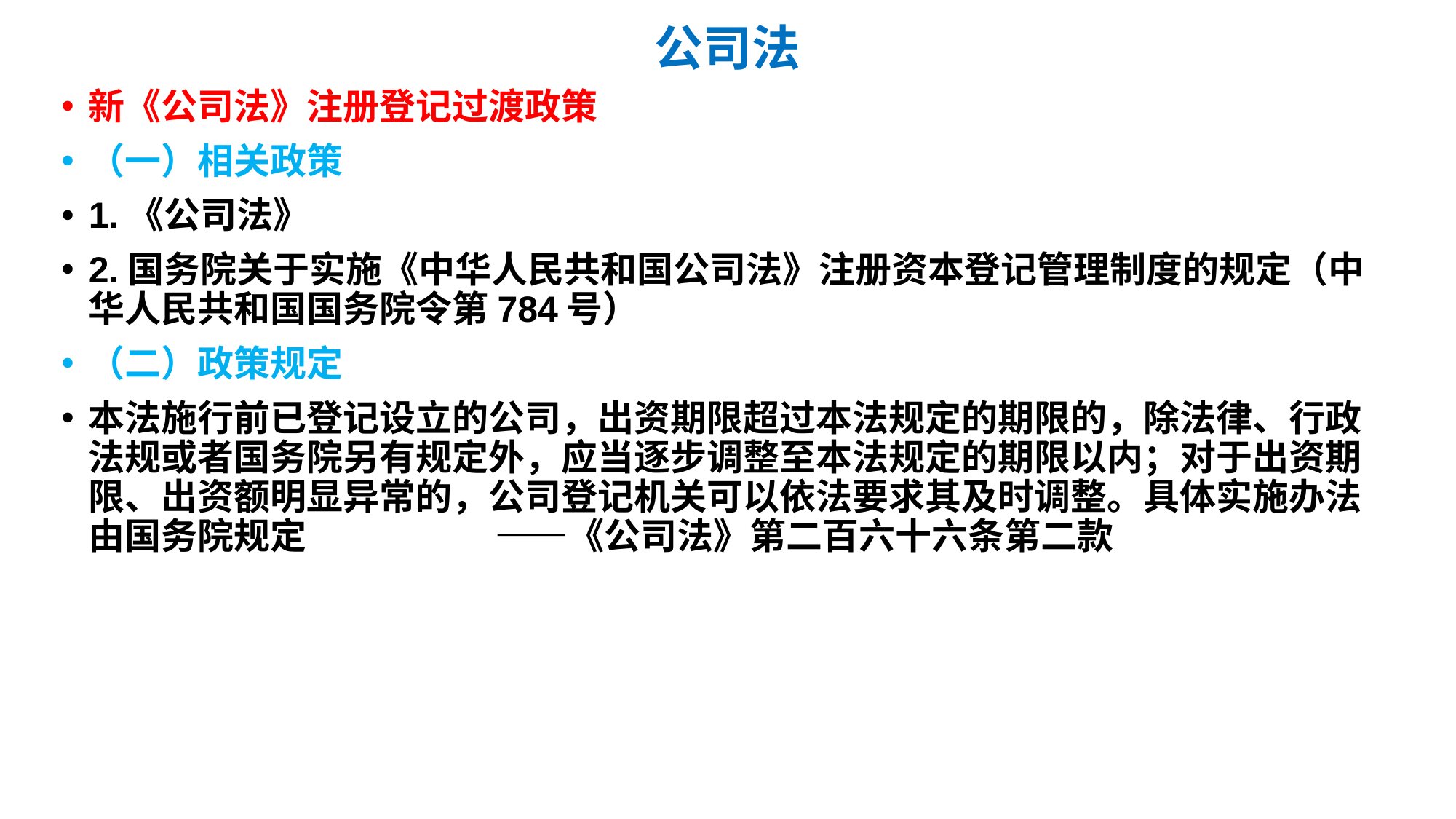

# 公司法
新《公司法》注册登记过渡政策
（一）相关政策
1.《公司法》
2.国务院关于实施《中华人民共和国公司法》注册资本登记管理制度的规定（中华人民共和国国务院令第784号）
（二）政策规定
本法施行前已登记设立的公司，出资期限超过本法规定的期限的，除法律、行政法规或者国务院另有规定外，应当逐步调整至本法规定的期限以内；对于出资期限、出资额明显异常的，公司登记机关可以依法要求其及时调整。具体实施办法由国务院规定                       ——《公司法》第二百六十六条第二款